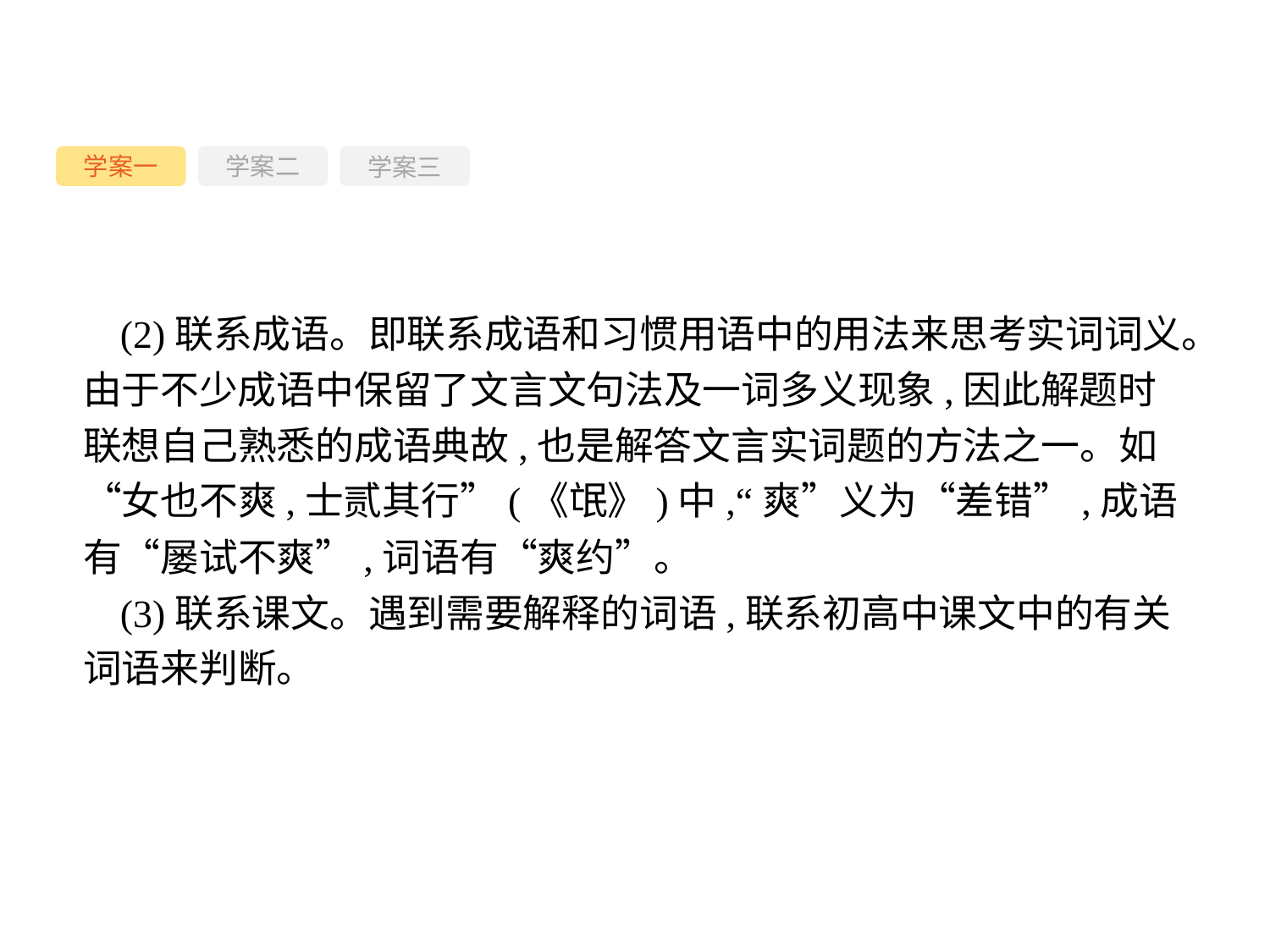

学案一
学案三
学案二
(2)联系成语。即联系成语和习惯用语中的用法来思考实词词义。由于不少成语中保留了文言文句法及一词多义现象,因此解题时联想自己熟悉的成语典故,也是解答文言实词题的方法之一。如“女也不爽,士贰其行”(《氓》)中,“爽”义为“差错”,成语有“屡试不爽”,词语有“爽约”。
(3)联系课文。遇到需要解释的词语,联系初高中课文中的有关词语来判断。
-61-